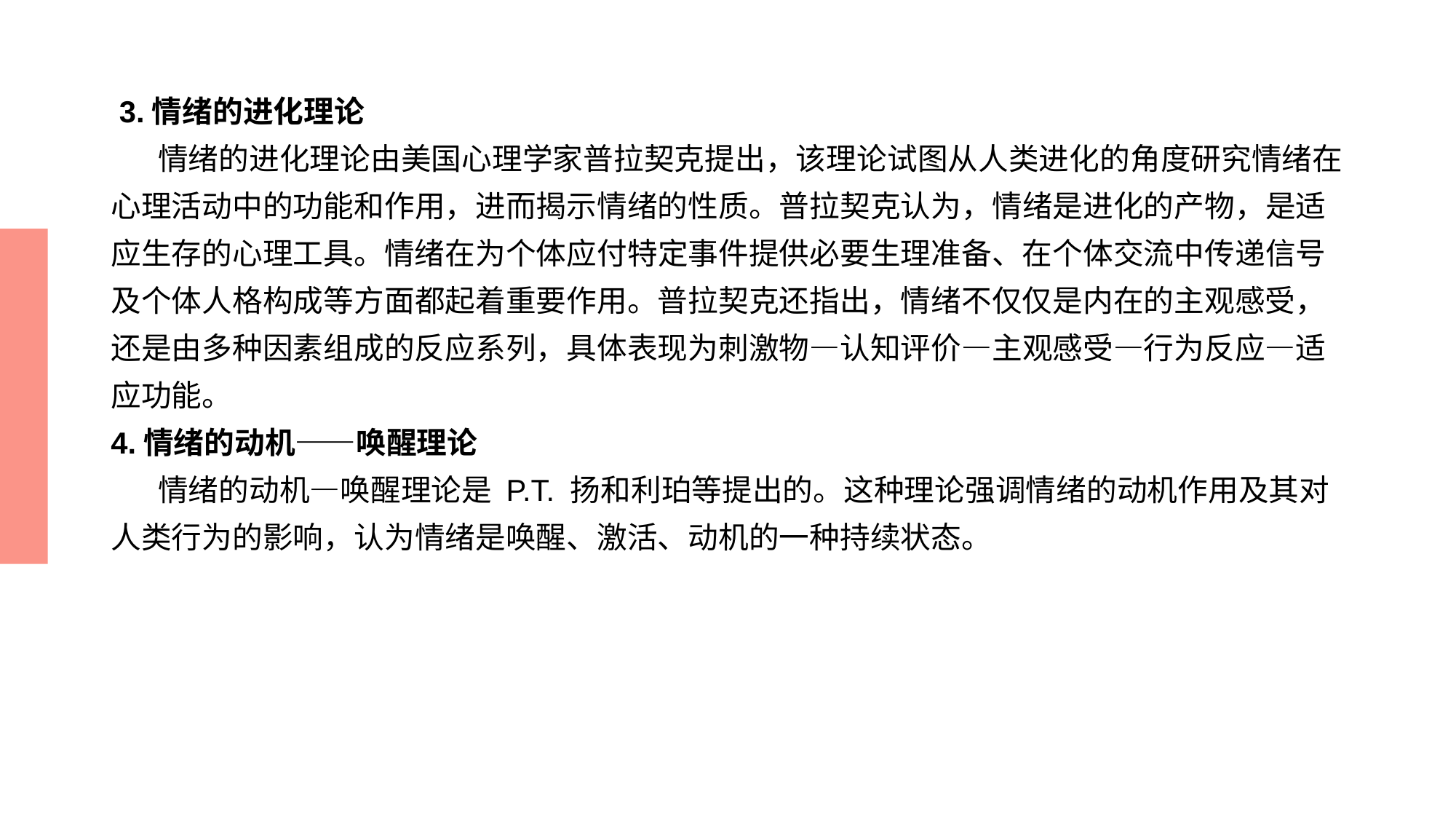

# 3.情绪的进化理论 情绪的进化理论由美国心理学家普拉契克提出，该理论试图从人类进化的角度研究情绪在心理活动中的功能和作用，进而揭示情绪的性质。普拉契克认为，情绪是进化的产物，是适 应生存的心理工具。情绪在为个体应付特定事件提供必要生理准备、在个体交流中传递信号 及个体人格构成等方面都起着重要作用。普拉契克还指出，情绪不仅仅是内在的主观感受， 还是由多种因素组成的反应系列，具体表现为刺激物—认知评价—主观感受—行为反应—适 应功能。 4.情绪的动机——唤醒理论 情绪的动机—唤醒理论是 P.T. 扬和利珀等提出的。这种理论强调情绪的动机作用及其对 人类行为的影响，认为情绪是唤醒、激活、动机的一种持续状态。